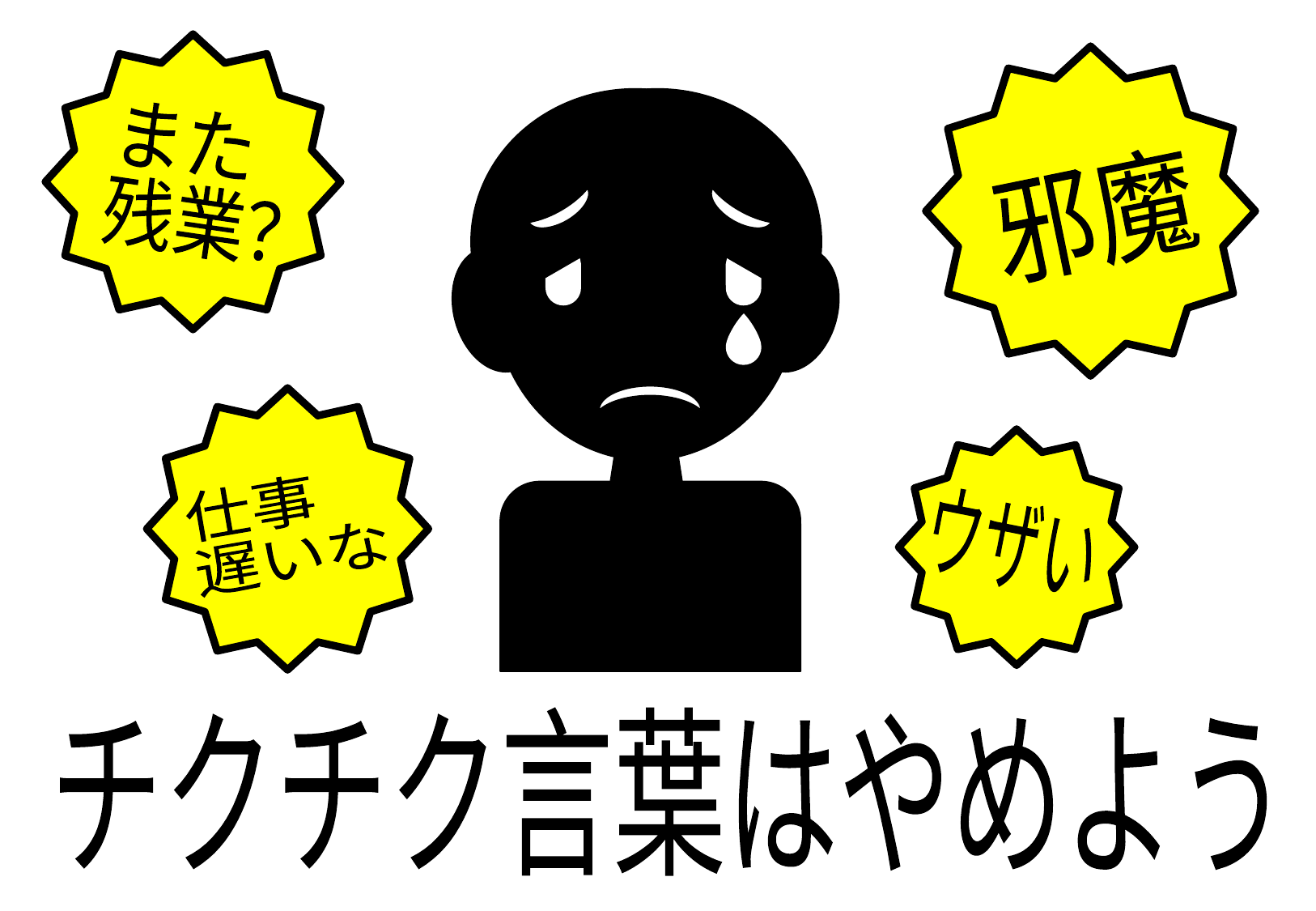

また
残業？
邪魔

仕事
遅いな
ウザい
チクチク言葉はやめよう